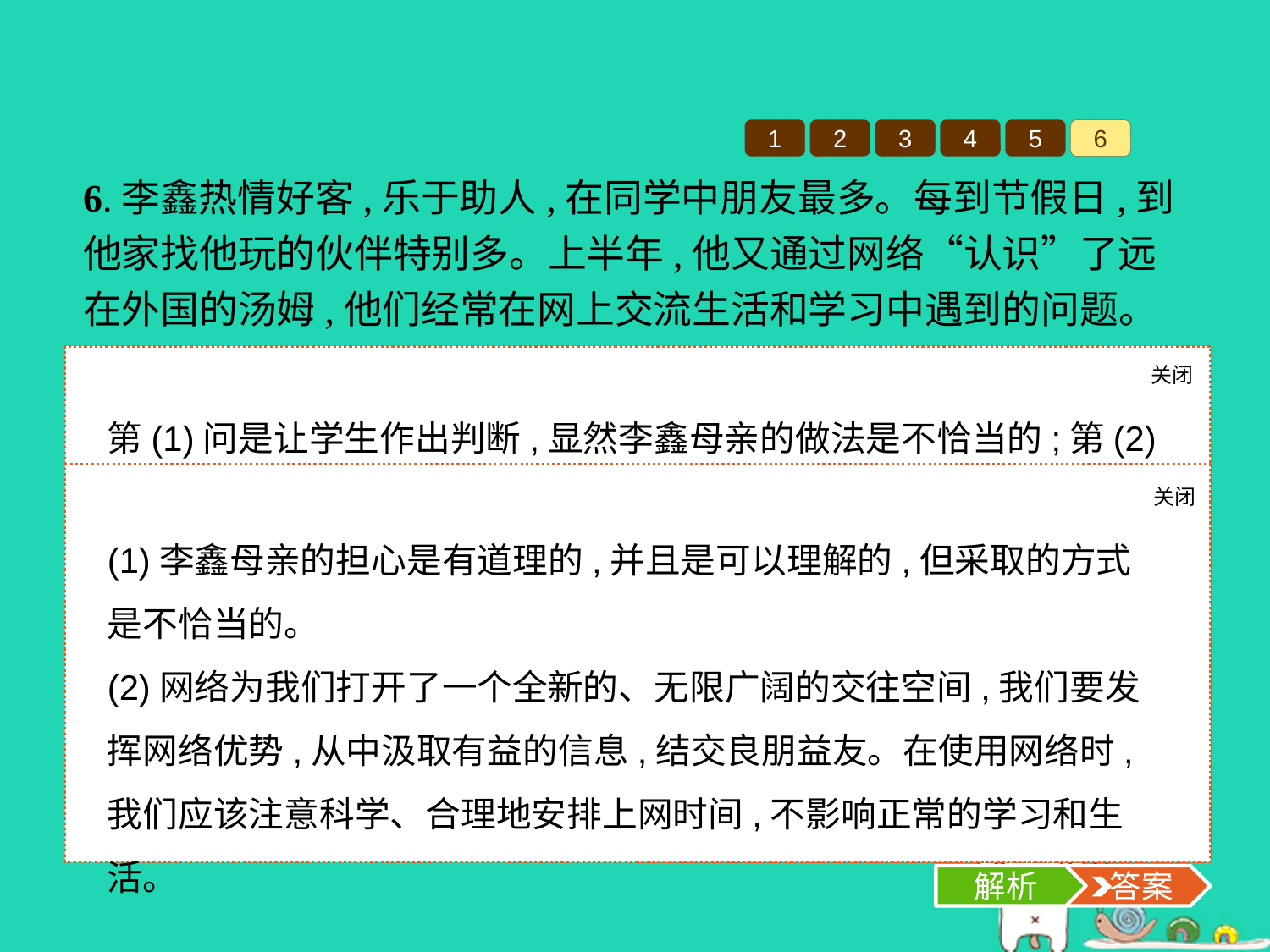

1
2
3
4
5
6
6.李鑫热情好客,乐于助人,在同学中朋友最多。每到节假日,到他家找他玩的伙伴特别多。上半年,他又通过网络“认识”了远在外国的汤姆,他们经常在网上交流生活和学习中遇到的问题。对此,李鑫的母亲很担心,一怕影响了儿子学习,二怕结交了坏朋友。于是,她不仅切断了网络,还将来访的伙伴拒之门外。
(1)你怎样看待李鑫母亲的做法?
(2)假如李鑫请你帮助做他母亲的工作,你准备说些什么?

关闭
解析

第(1)问是让学生作出判断,显然李鑫母亲的做法是不恰当的;第(2)问从网络有利的一方面进行回答。

关闭
解析
  答案

(1)李鑫母亲的担心是有道理的,并且是可以理解的,但采取的方式是不恰当的。
(2)网络为我们打开了一个全新的、无限广阔的交往空间,我们要发挥网络优势,从中汲取有益的信息,结交良朋益友。在使用网络时,我们应该注意科学、合理地安排上网时间,不影响正常的学习和生活。
解析
  答案